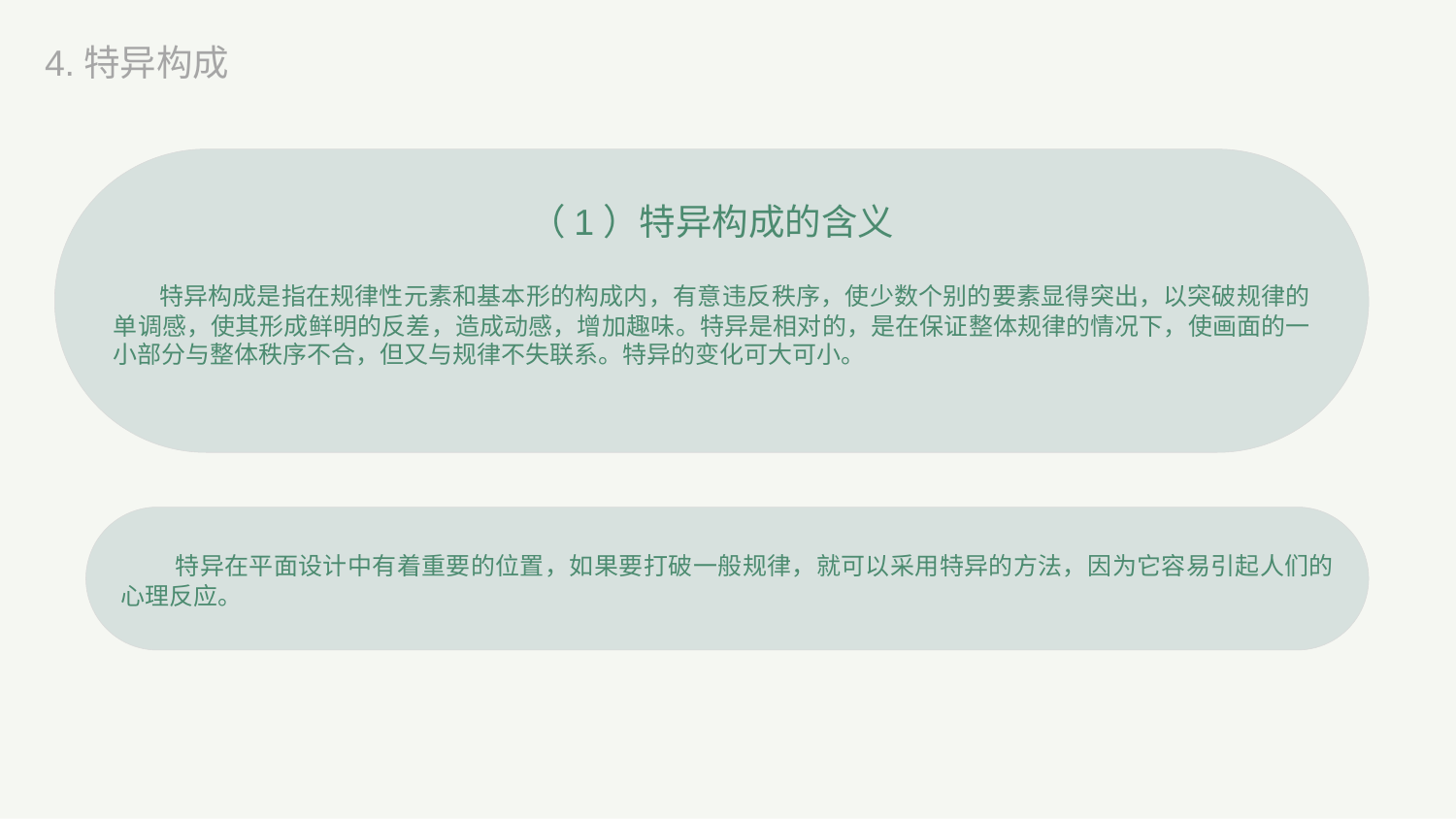

4.特异构成
（1）特异构成的含义

      特异构成是指在规律性元素和基本形的构成内，有意违反秩序，使少数个别的要素显得突出，以突破规律的单调感，使其形成鲜明的反差，造成动感，增加趣味。特异是相对的，是在保证整体规律的情况下，使画面的一小部分与整体秩序不合，但又与规律不失联系。特异的变化可大可小。

       特异在平面设计中有着重要的位置，如果要打破一般规律，就可以采用特异的方法，因为它容易引起人们的心理反应。